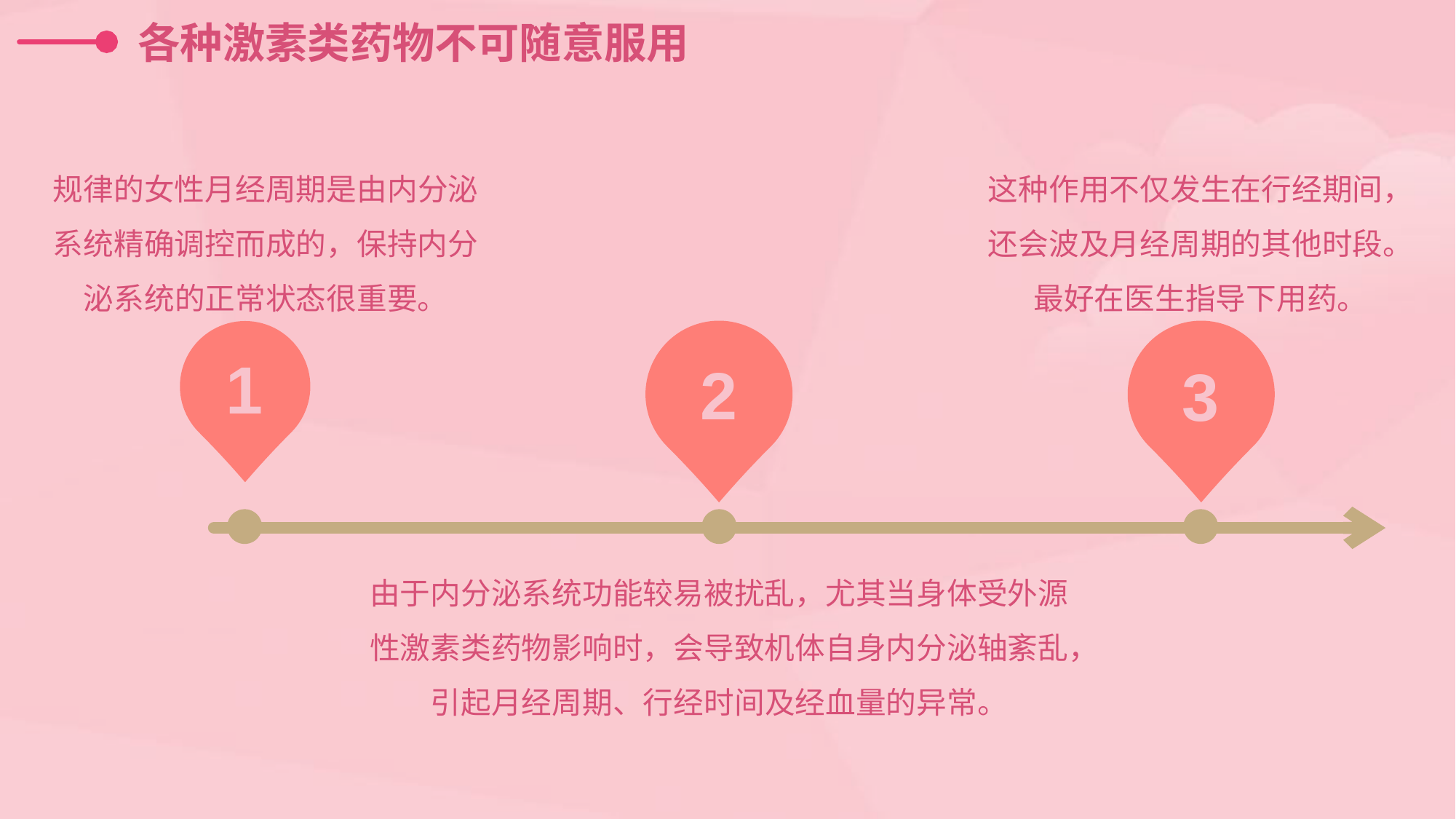

各种激素类药物不可随意服用
规律的女性月经周期是由内分泌系统精确调控而成的，保持内分泌系统的正常状态很重要。
这种作用不仅发生在行经期间，还会波及月经周期的其他时段。最好在医生指导下用药。

1
2
3
由于内分泌系统功能较易被扰乱，尤其当身体受外源性激素类药物影响时，会导致机体自身内分泌轴紊乱，引起月经周期、行经时间及经血量的异常。